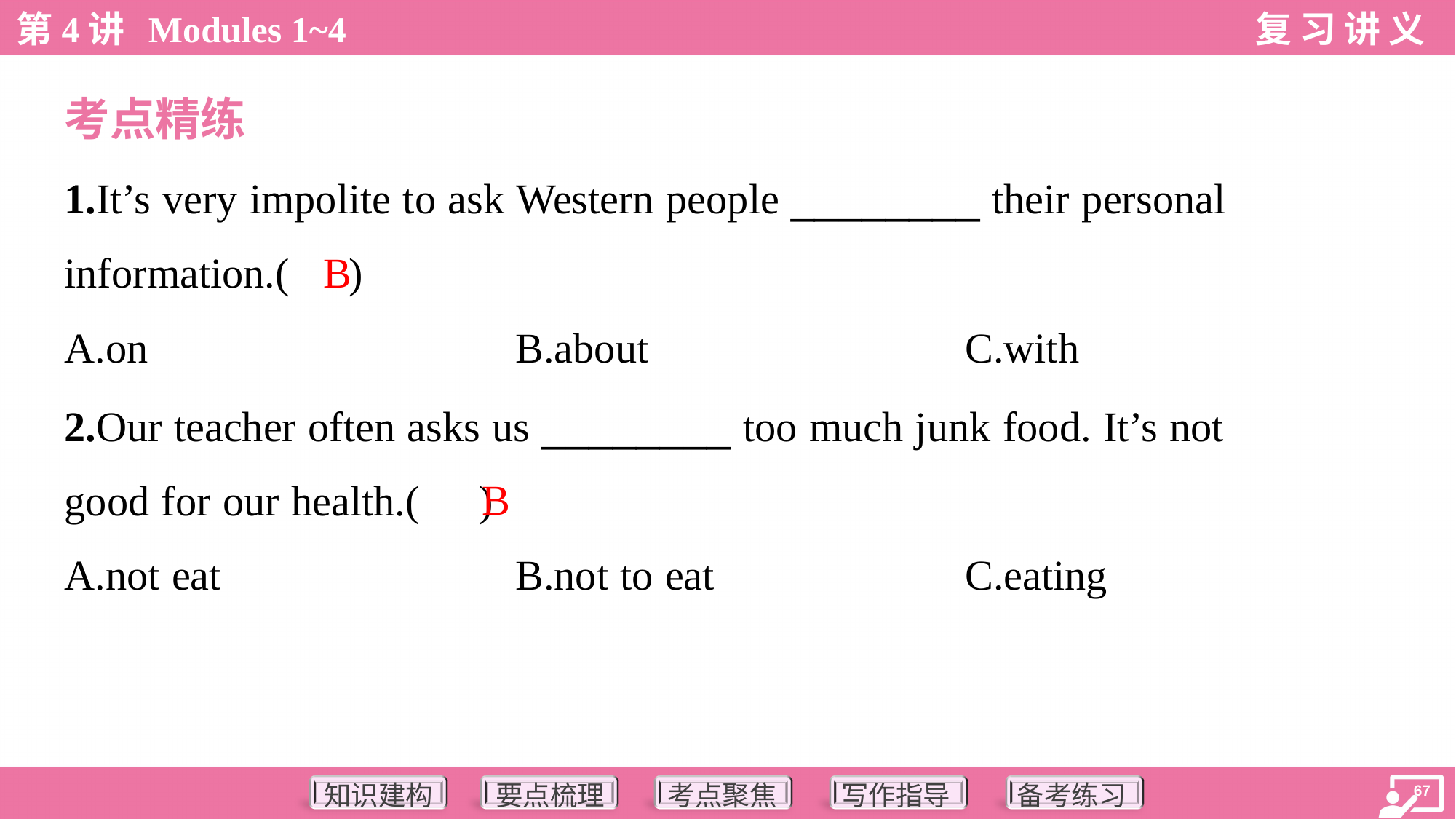

考点精练
1.It’s very impolite to ask Western people ________ their personal
information.(     )
B
A.on	B.about	C.with
2.Our teacher often asks us ________ too much junk food. It’s not
good for our health.(     )
B
A.not eat	B.not to eat	C.eating